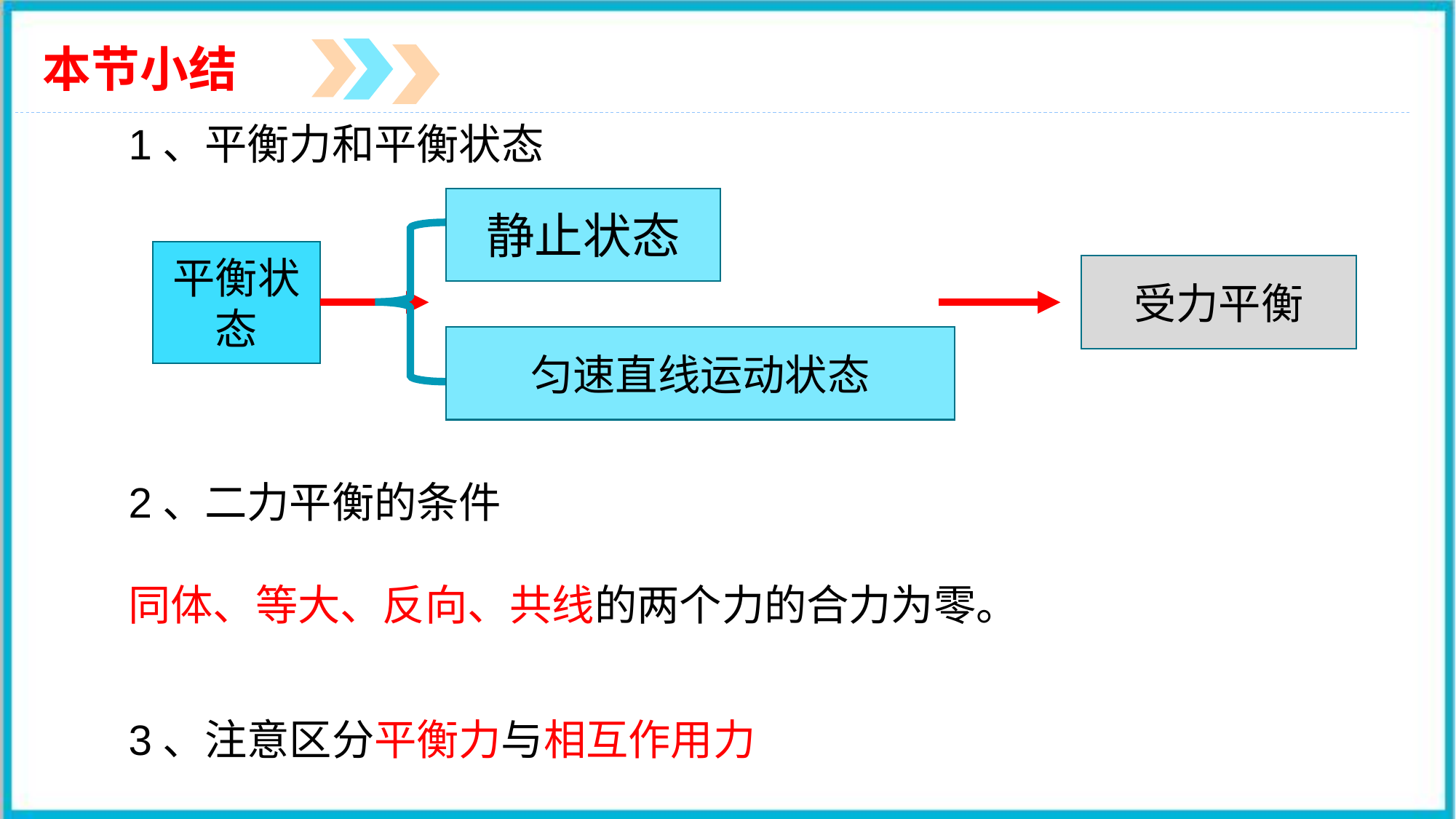

本节小结

1、平衡力和平衡状态
静止状态

平衡状态
受力平衡
匀速直线运动状态
2、二力平衡的条件
同体、等大、反向、共线的两个力的合力为零。
3、注意区分平衡力与相互作用力